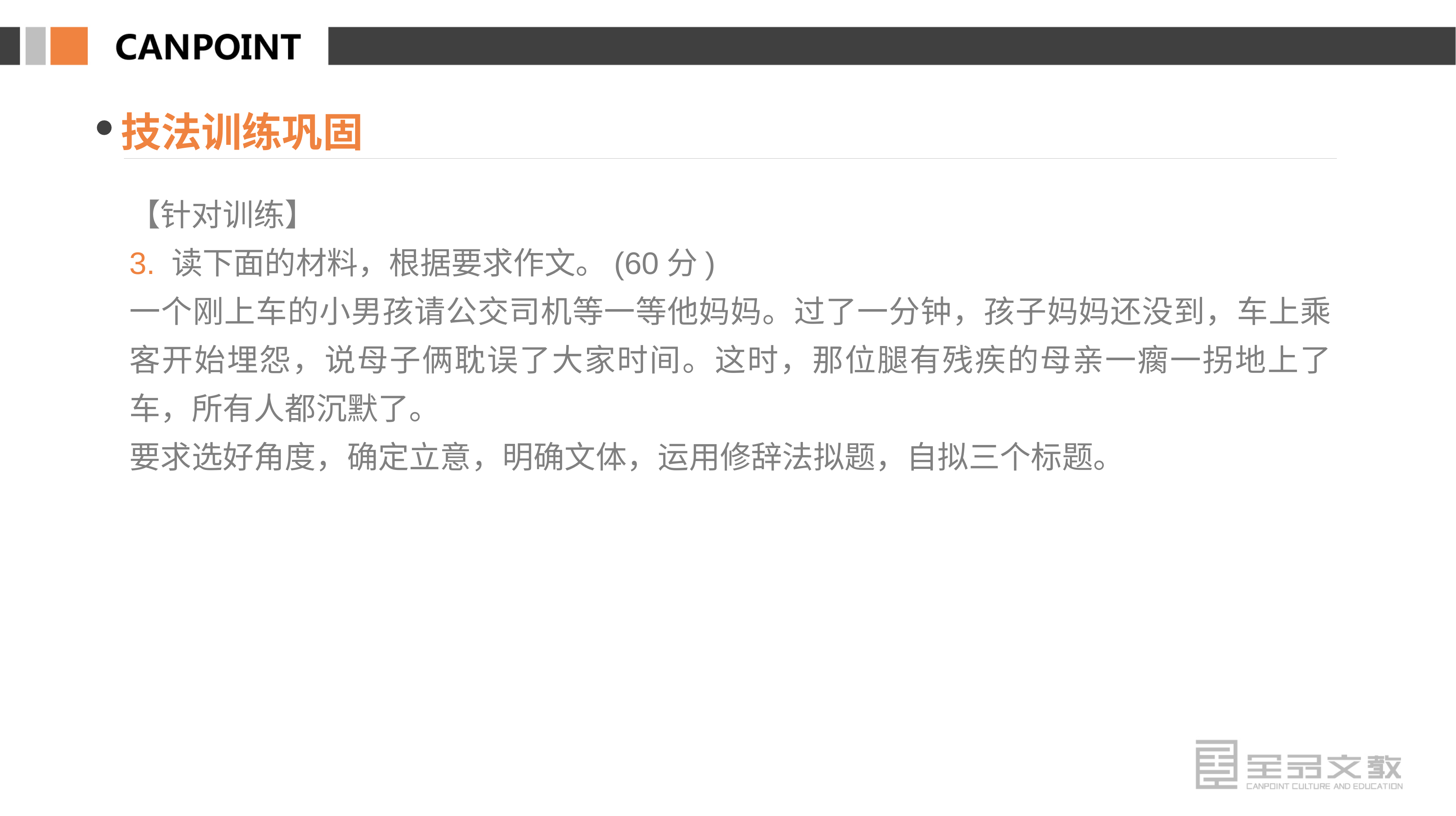

技法训练巩固

【针对训练】
3. 读下面的材料，根据要求作文。(60分)
一个刚上车的小男孩请公交司机等一等他妈妈。过了一分钟，孩子妈妈还没到，车上乘客开始埋怨，说母子俩耽误了大家时间。这时，那位腿有残疾的母亲一瘸一拐地上了车，所有人都沉默了。
要求选好角度，确定立意，明确文体，运用修辞法拟题，自拟三个标题。